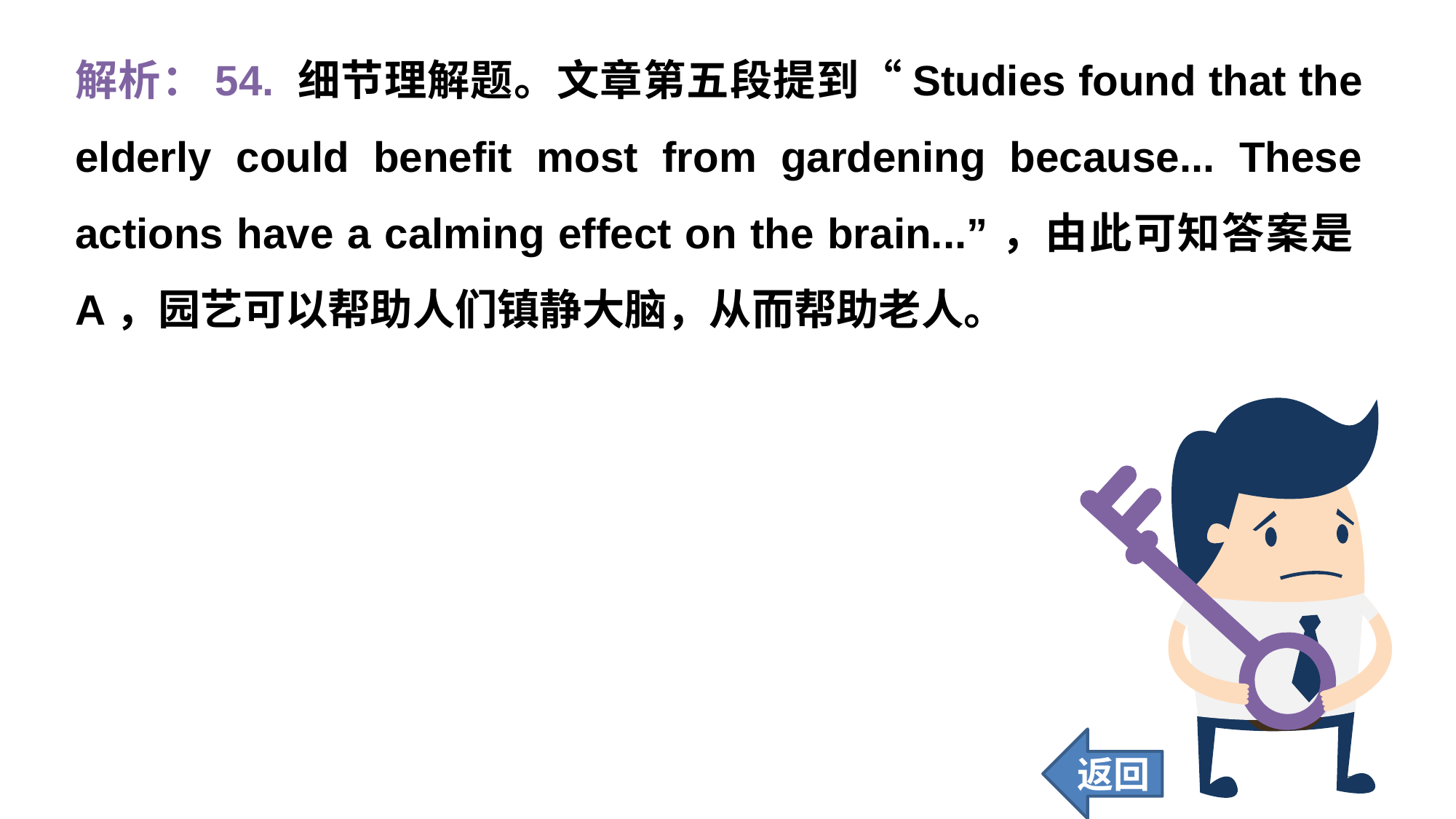

解析：54. 细节理解题。文章第五段提到“Studies found that the elderly could benefit most from gardening because... These actions have a calming effect on the brain...”，由此可知答案是A，园艺可以帮助人们镇静大脑，从而帮助老人。

返回
390